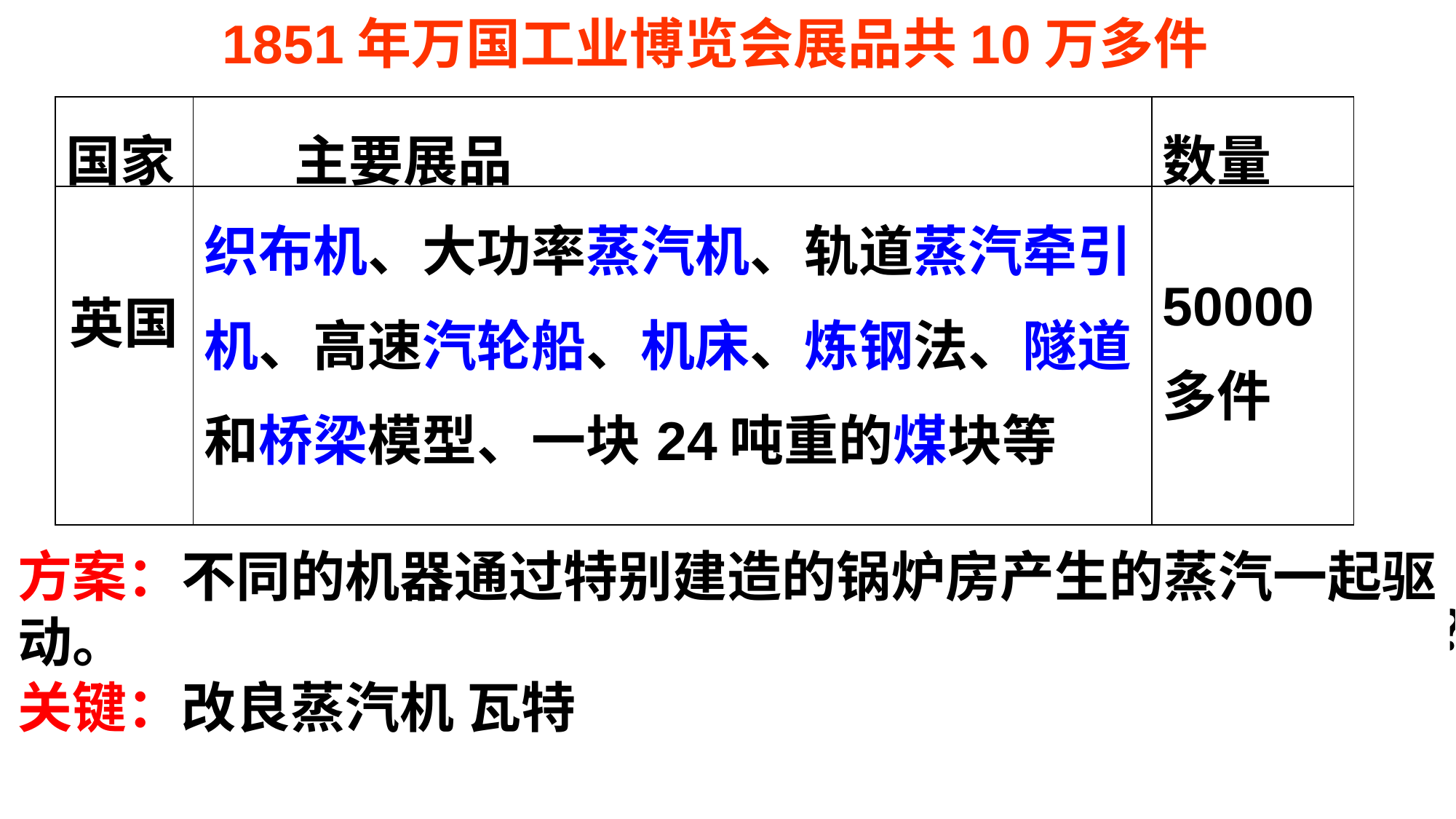

1851年万国工业博览会展品共10万多件
| 国家 | 主要展品 | 数量 |
| --- | --- | --- |
| 英国 | 织布机、大功率蒸汽机、轨道蒸汽牵引机、高速汽轮船、机床、炼钢法、隧道和桥梁模型、一块24吨重的煤块等 | 50000多件 |

  如何展示这些英国人引以为豪的先进机器才更能打动人心？请为展览方设计一个展出方案。这一设计方案的关键是什么？
方案：不同的机器通过特别建造的锅炉房产生的蒸汽一起驱动。
关键：改良蒸汽机 瓦特